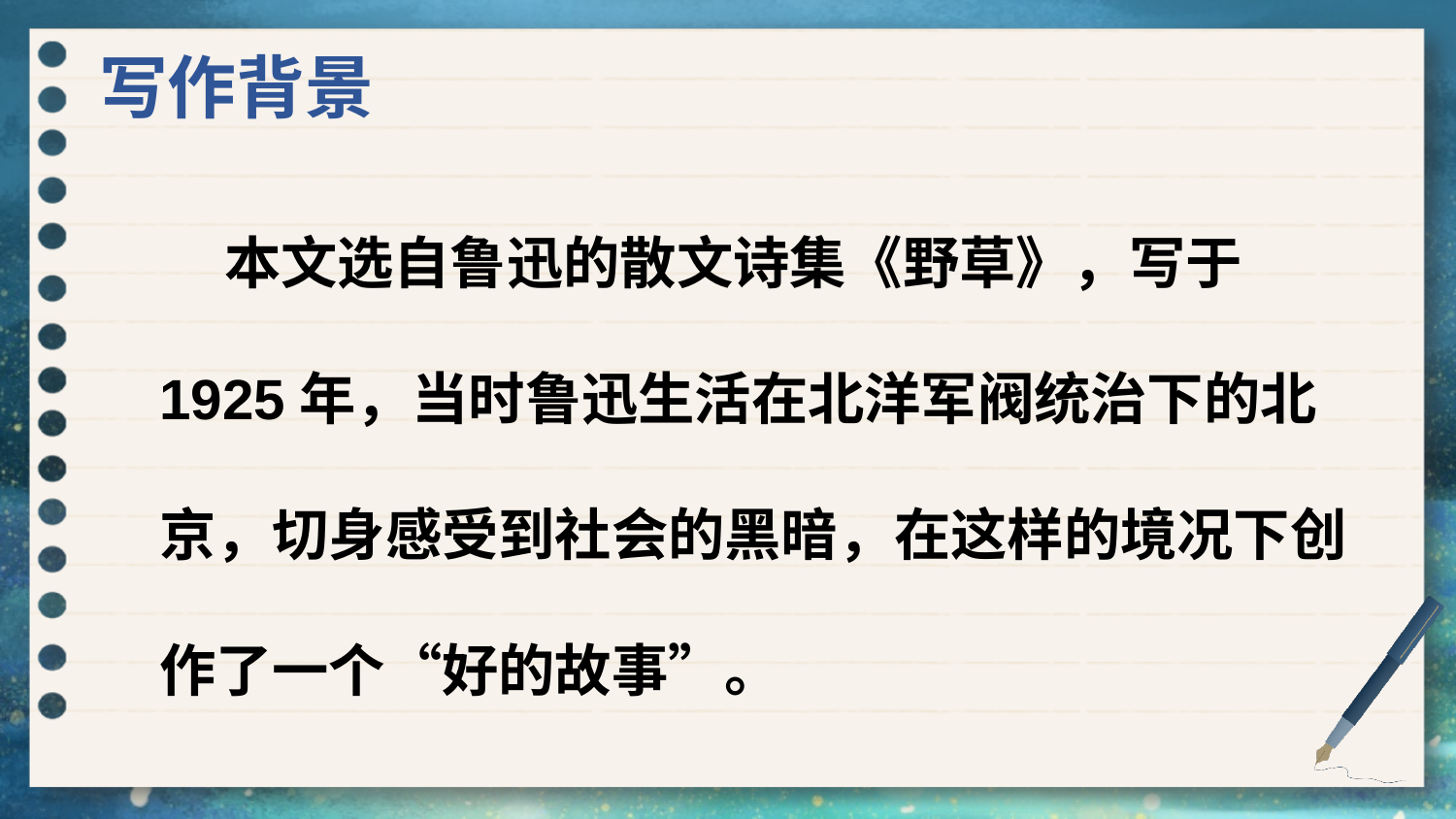

写作背景
    本文选自鲁迅的散文诗集《野草》，写于1925年，当时鲁迅生活在北洋军阀统治下的北京，切身感受到社会的黑暗，在这样的境况下创作了一个“好的故事”。